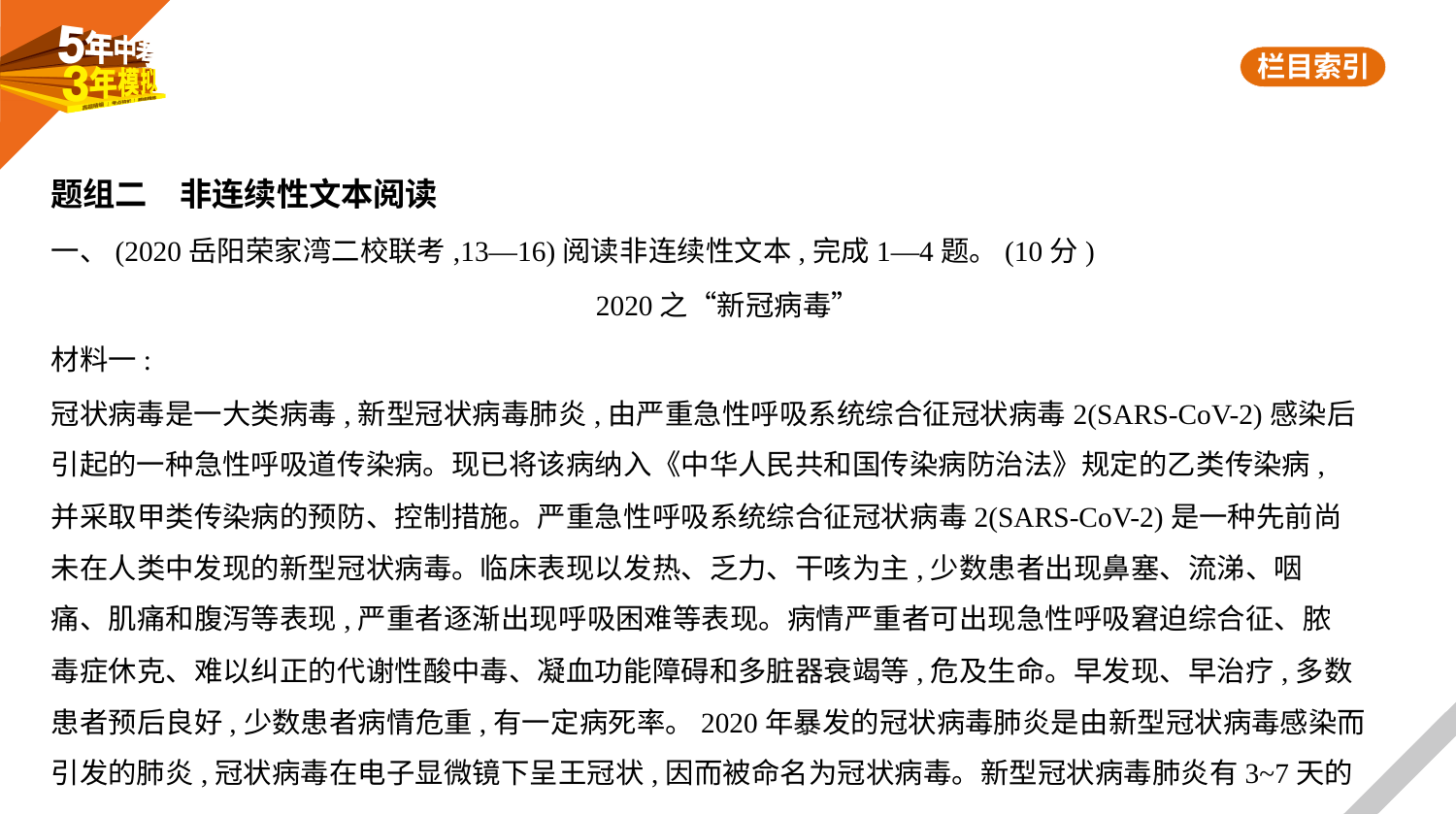

题组二　非连续性文本阅读
一、(2020岳阳荣家湾二校联考,13—16)阅读非连续性文本,完成1—4题。(10分)
2020之“新冠病毒”
材料一:
冠状病毒是一大类病毒,新型冠状病毒肺炎,由严重急性呼吸系统综合征冠状病毒2(SARS-CoV-2)感染后
引起的一种急性呼吸道传染病。现已将该病纳入《中华人民共和国传染病防治法》规定的乙类传染病,
并采取甲类传染病的预防、控制措施。严重急性呼吸系统综合征冠状病毒2(SARS-CoV-2)是一种先前尚
未在人类中发现的新型冠状病毒。临床表现以发热、乏力、干咳为主,少数患者出现鼻塞、流涕、咽
痛、肌痛和腹泻等表现,严重者逐渐出现呼吸困难等表现。病情严重者可出现急性呼吸窘迫综合征、脓
毒症休克、难以纠正的代谢性酸中毒、凝血功能障碍和多脏器衰竭等,危及生命。早发现、早治疗,多数
患者预后良好,少数患者病情危重,有一定病死率。2020年暴发的冠状病毒肺炎是由新型冠状病毒感染而
引发的肺炎,冠状病毒在电子显微镜下呈王冠状,因而被命名为冠状病毒。新型冠状病毒肺炎有3~7天的